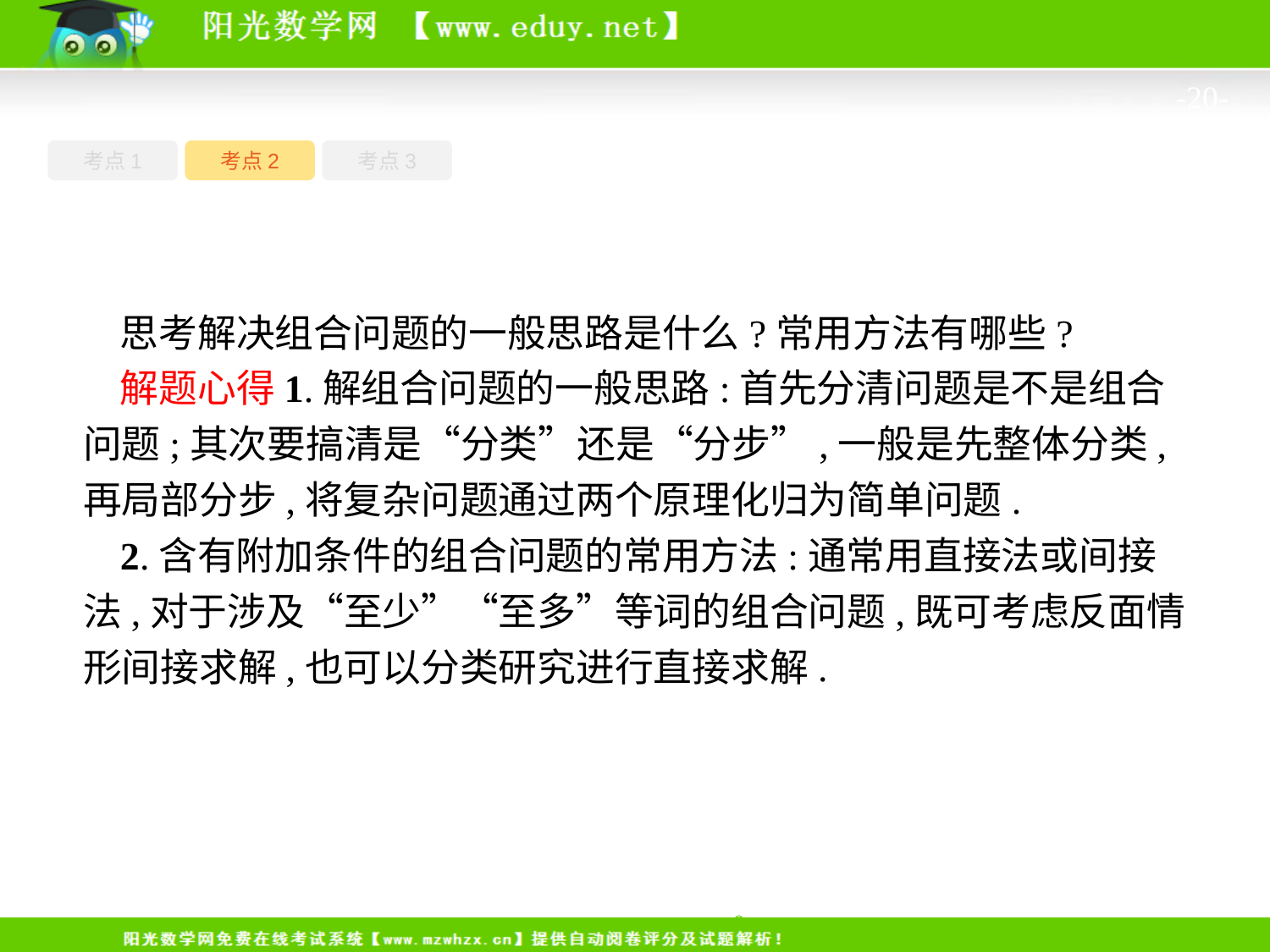

-20-
考点1
考点3
考点2
思考解决组合问题的一般思路是什么?常用方法有哪些?
解题心得1.解组合问题的一般思路:首先分清问题是不是组合问题;其次要搞清是“分类”还是“分步”,一般是先整体分类,再局部分步,将复杂问题通过两个原理化归为简单问题.
2.含有附加条件的组合问题的常用方法:通常用直接法或间接法,对于涉及“至少”“至多”等词的组合问题,既可考虑反面情形间接求解,也可以分类研究进行直接求解.